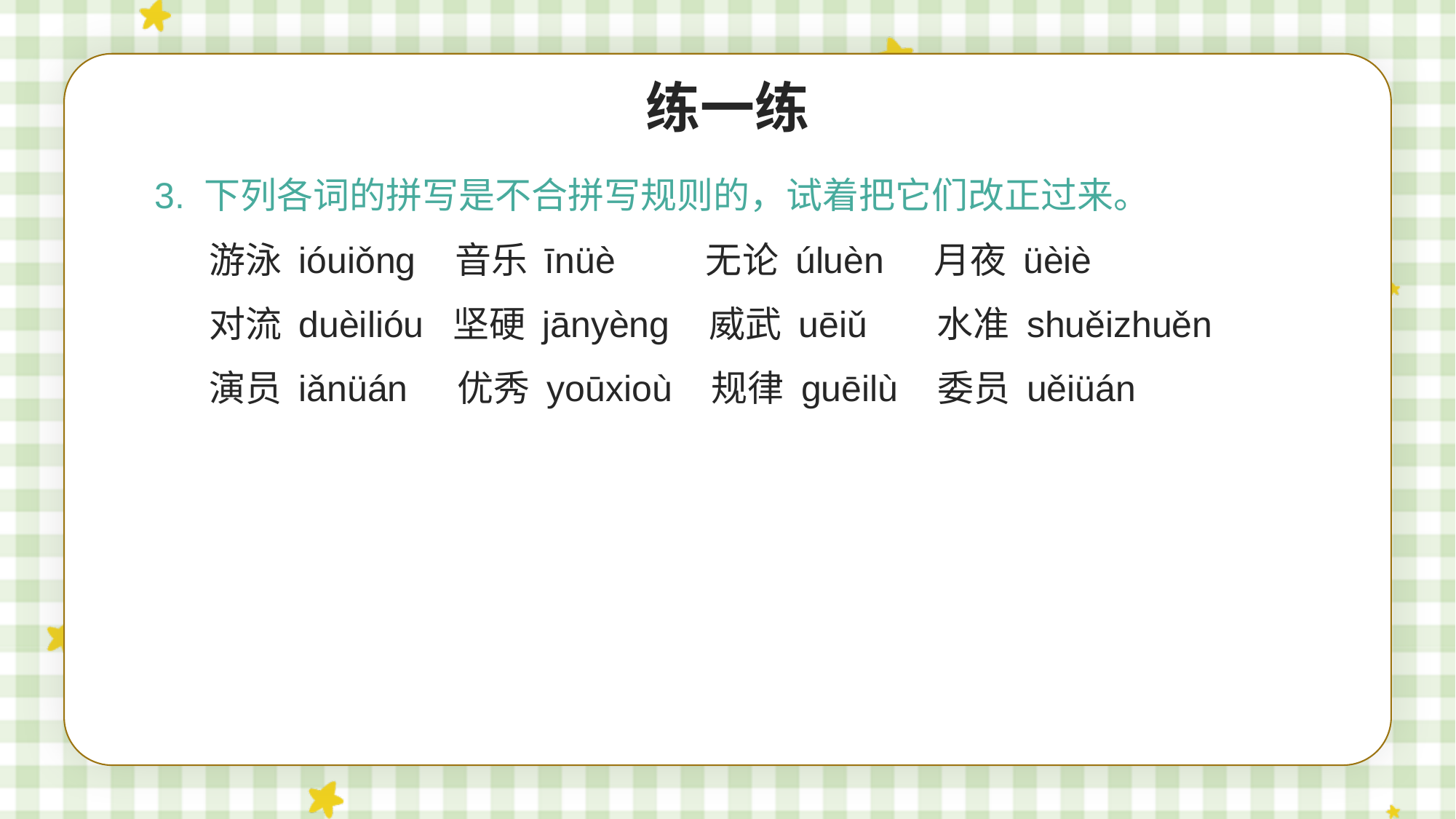

练一练
3. 下列各词的拼写是不合拼写规则的，试着把它们改正过来。
游泳 ióuiǒng   音乐 īnüè        无论 úluèn    月夜 üèiè
对流 duèilióu  坚硬 jānyèng   威武 uēiǔ      水准 shuěizhuěn
演员 iǎnüán    优秀 yoūxioù   规律 guēilù   委员 uěiüán